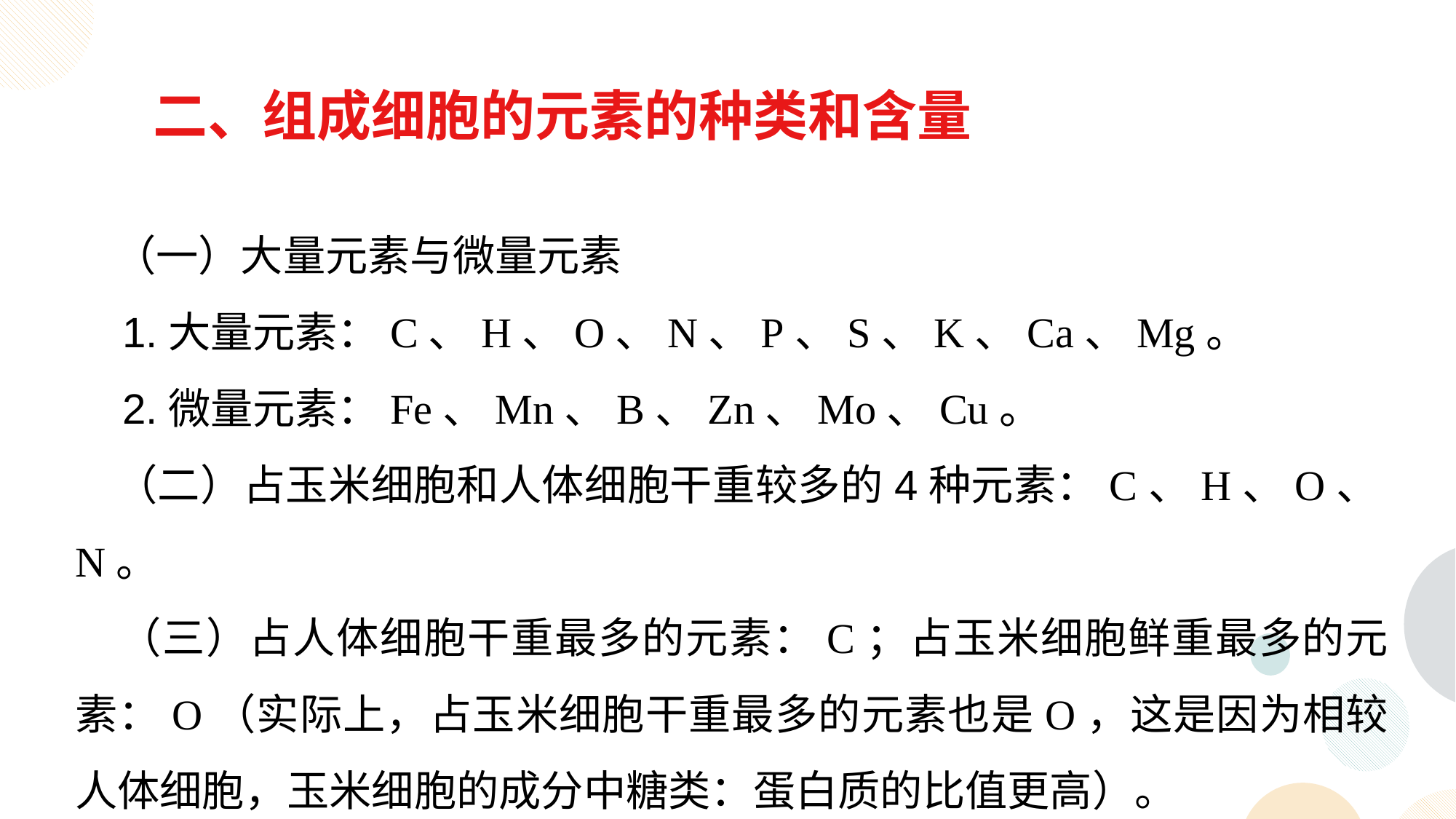

二、组成细胞的元素的种类和含量
   （一）大量元素与微量元素
    1.大量元素：C、H、O、N、P、S、K、Ca、Mg。
    2.微量元素：Fe、Mn、B、Zn、Mo、Cu。
   （二）占玉米细胞和人体细胞干重较多的4种元素：C、H、O、N。
   （三）占人体细胞干重最多的元素：C；占玉米细胞鲜重最多的元素：O（实际上，占玉米细胞干重最多的元素也是O，这是因为相较人体细胞，玉米细胞的成分中糖类：蛋白质的比值更高）。